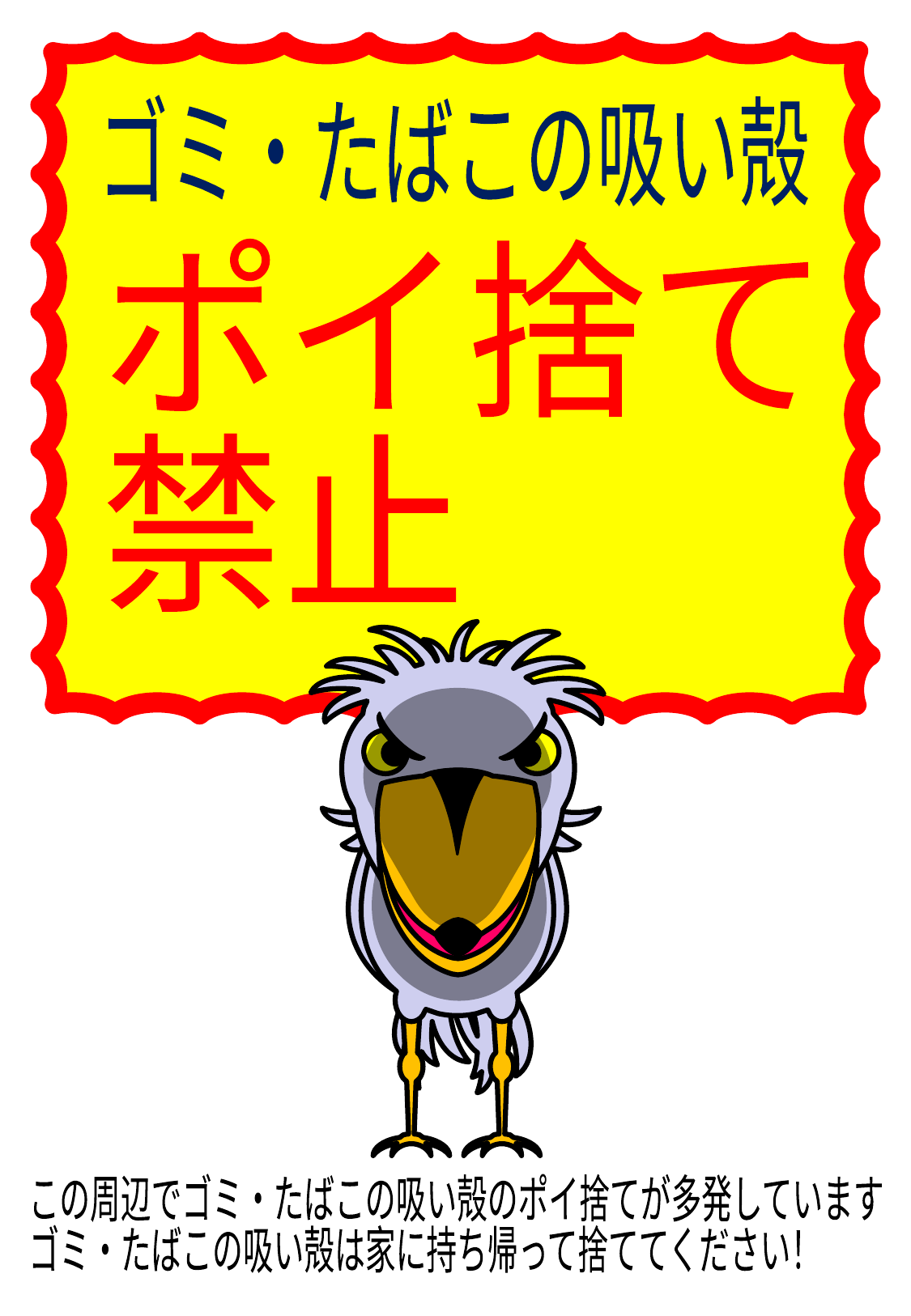

ゴミ・たばこの吸い殻
ポイ捨て
禁止

この周辺でゴミ・たばこの吸い殻のポイ捨てが多発しています
ゴミ・たばこの吸い殻は家に持ち帰って捨ててください！